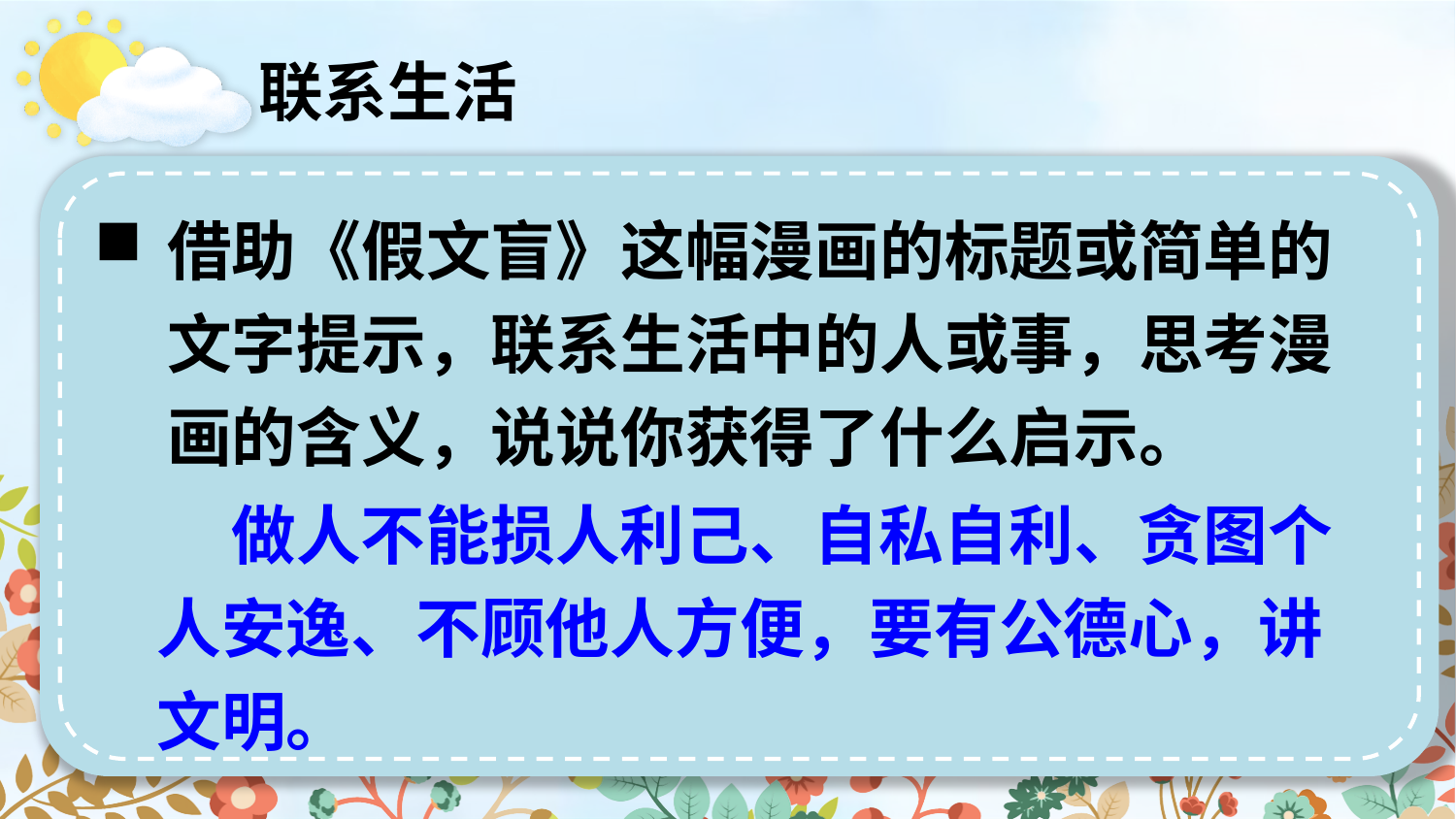

联系生活
借助《假文盲》这幅漫画的标题或简单的文字提示，联系生活中的人或事，思考漫画的含义，说说你获得了什么启示。
    做人不能损人利己、自私自利、贪图个人安逸、不顾他人方便，要有公德心，讲文明。